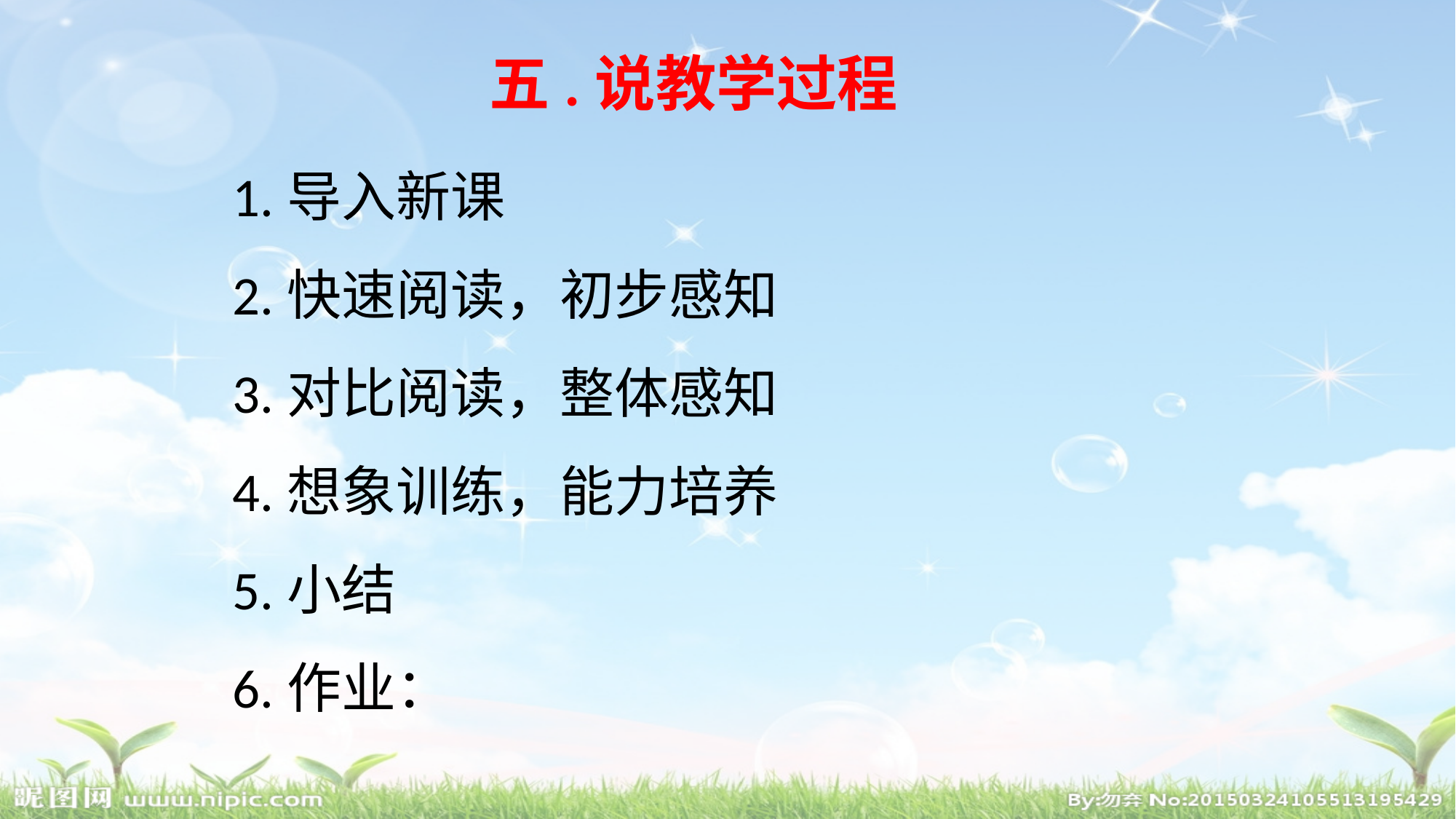

五.说教学过程
1.导入新课
2.快速阅读，初步感知
3.对比阅读，整体感知
4.想象训练，能力培养
5.小结
6.作业：